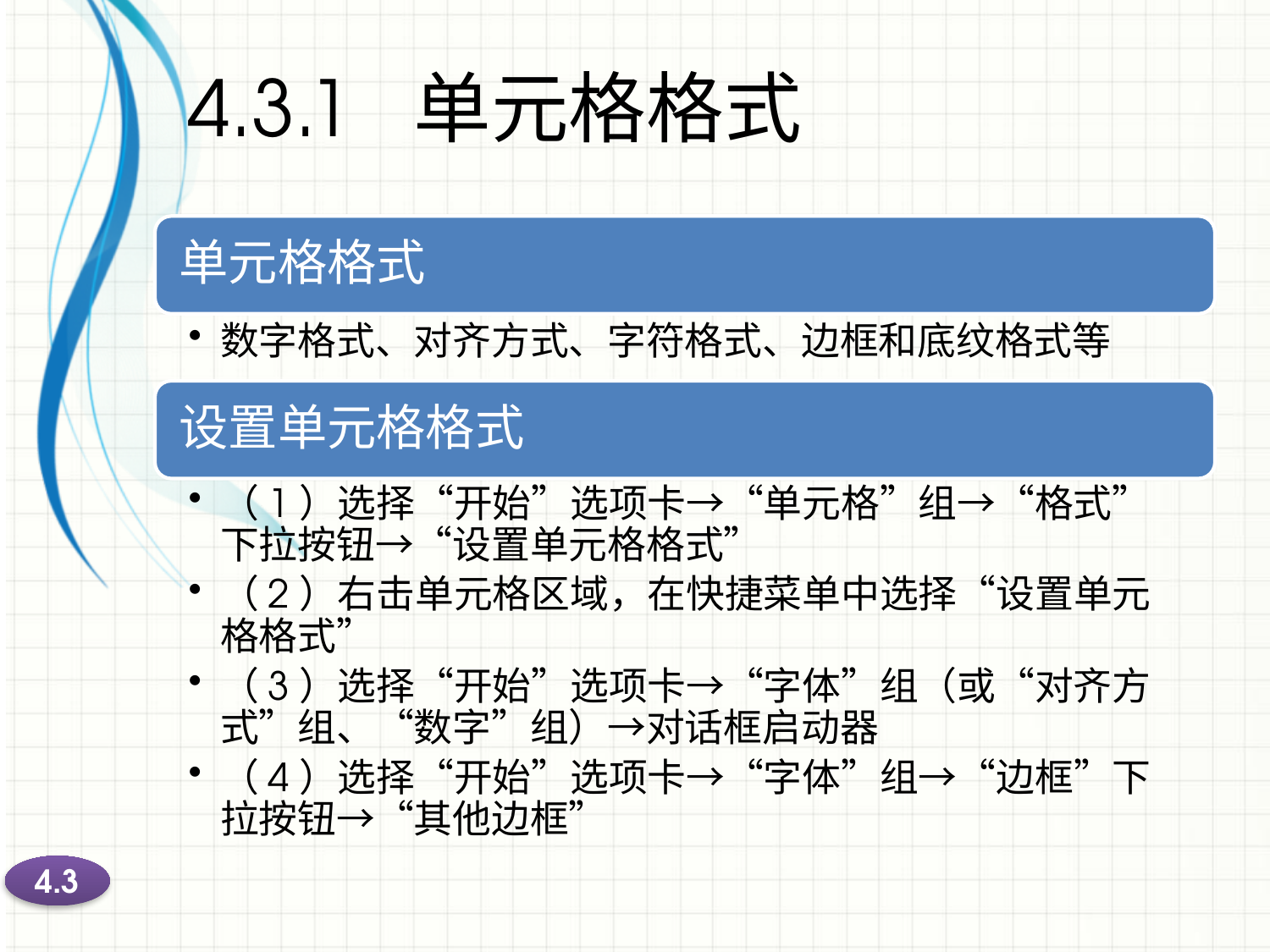

# 4.3.1  单元格格式
单元格格式
数字格式、对齐方式、字符格式、边框和底纹格式等
设置单元格格式
（1）选择“开始”选项卡→“单元格”组→“格式”下拉按钮→“设置单元格格式”
（2）右击单元格区域，在快捷菜单中选择“设置单元格格式”
（3）选择“开始”选项卡→“字体”组（或“对齐方式”组、“数字”组）→对话框启动器
（4）选择“开始”选项卡→“字体”组→“边框”下拉按钮→“其他边框”